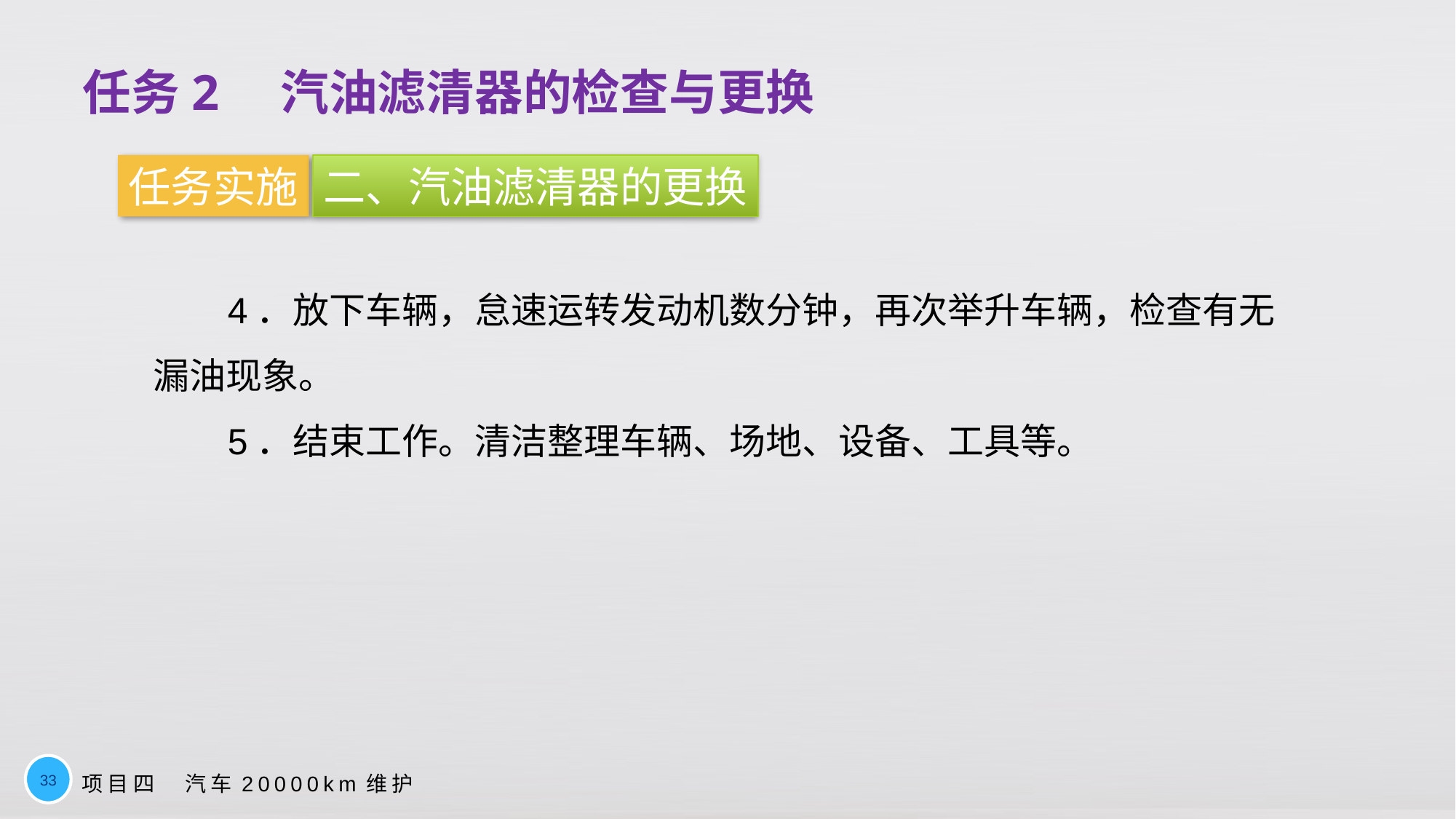

任务2　汽油滤清器的检查与更换
任务实施
二、汽油滤清器的更换
4．放下车辆，怠速运转发动机数分钟，再次举升车辆，检查有无漏油现象。
5．结束工作。清洁整理车辆、场地、设备、工具等。
33